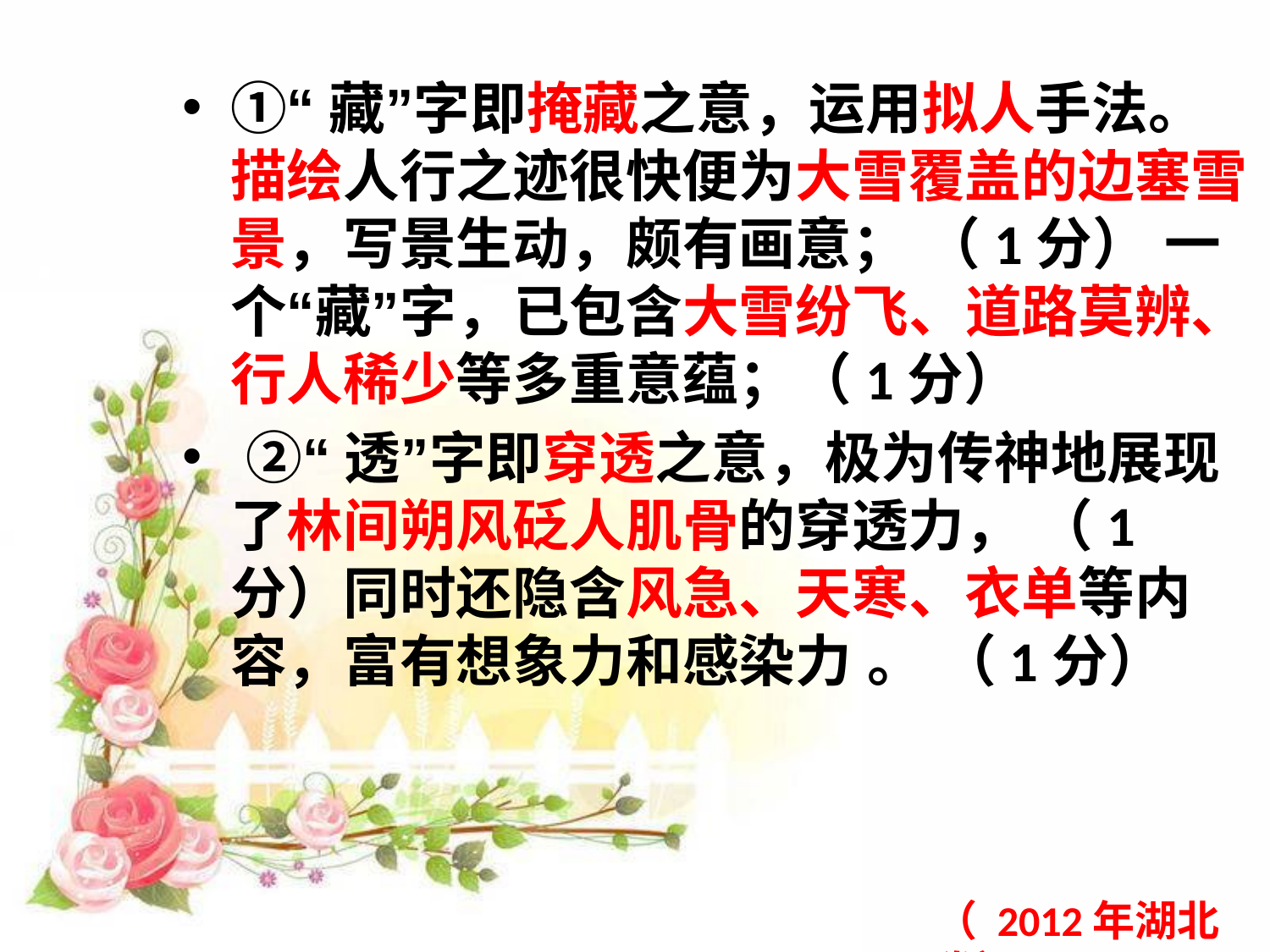

①“藏”字即掩藏之意，运用拟人手法。描绘人行之迹很快便为大雪覆盖的边塞雪景，写景生动，颇有画意； （1分） 一个“藏”字，已包含大雪纷飞、道路莫辨、行人稀少等多重意蕴；（1分）
 ②“透”字即穿透之意，极为传神地展现了林间朔风砭人肌骨的穿透力， （1分）同时还隐含风急、天寒、衣单等内容，富有想象力和感染力 。 （1分）
（ 2012年湖北卷）